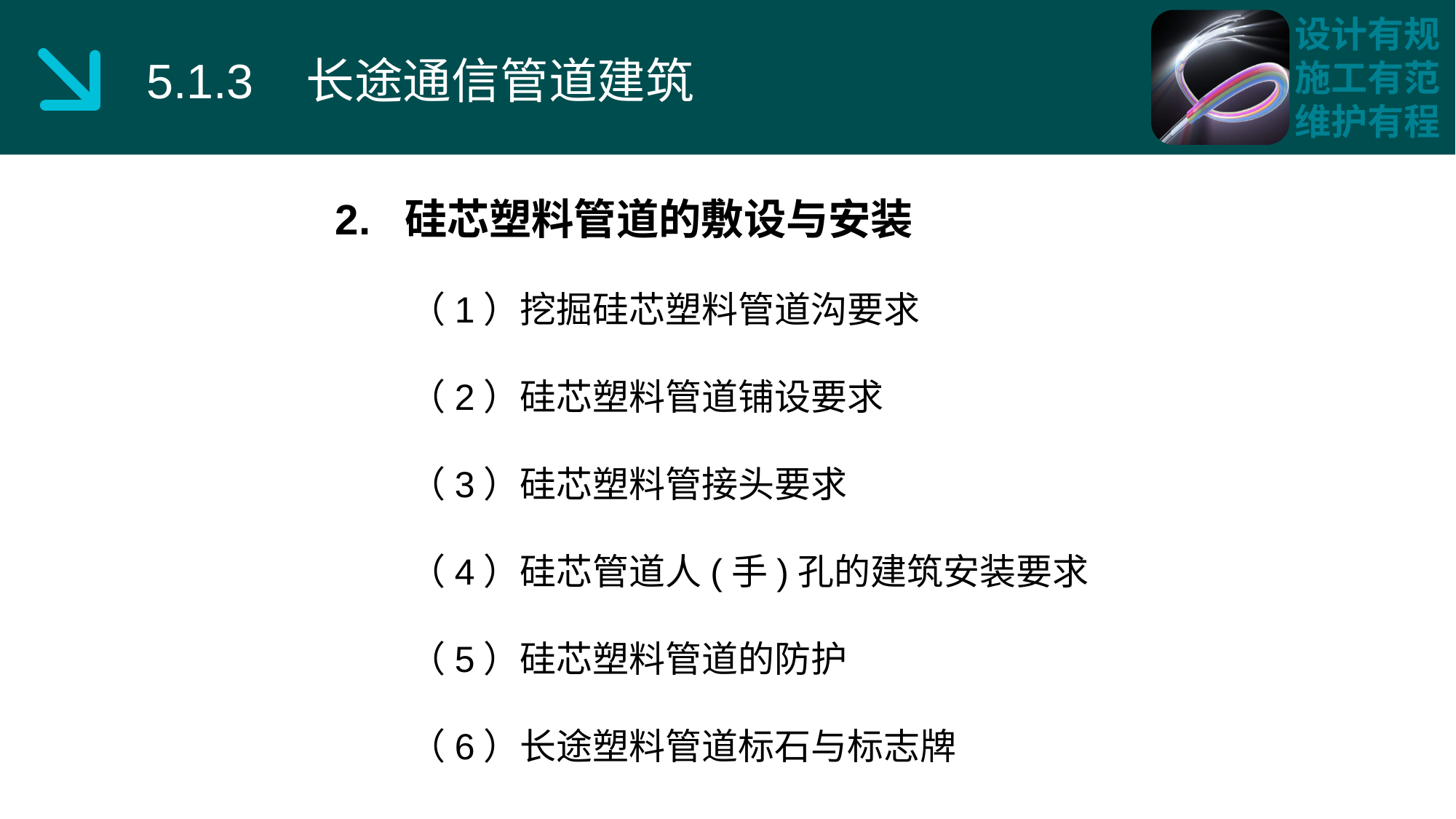

5.1.3   长途通信管道建筑

2.  硅芯塑料管道的敷设与安装

        （1）挖掘硅芯塑料管道沟要求

        （2）硅芯塑料管道铺设要求

        （3）硅芯塑料管接头要求

        （4）硅芯管道人(手)孔的建筑安装要求

        （5）硅芯塑料管道的防护

        （6）长途塑料管道标石与标志牌